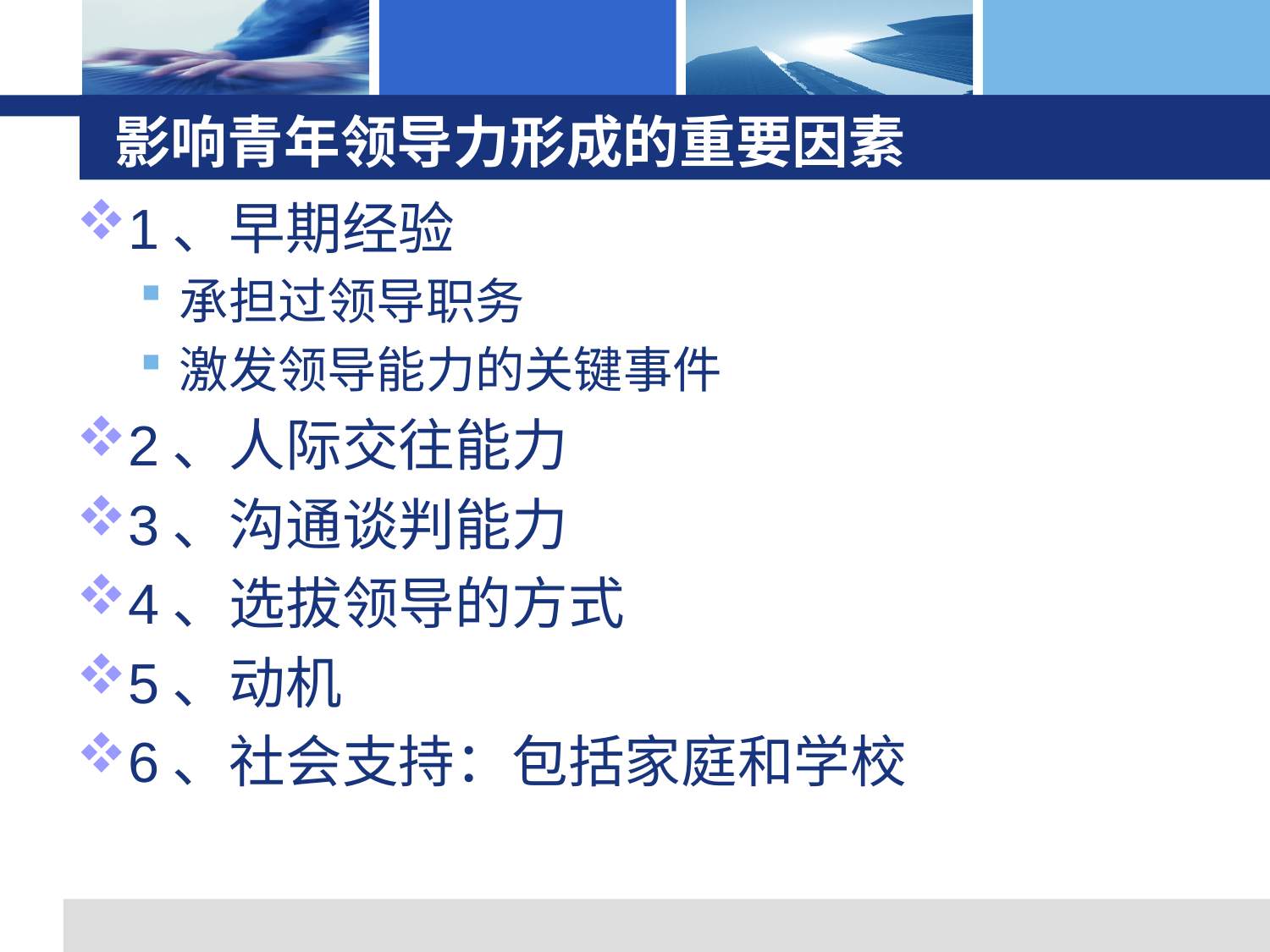

# 影响青年领导力形成的重要因素
1、早期经验
承担过领导职务
激发领导能力的关键事件
2、人际交往能力
3、沟通谈判能力
4、选拔领导的方式
5、动机
6、社会支持：包括家庭和学校